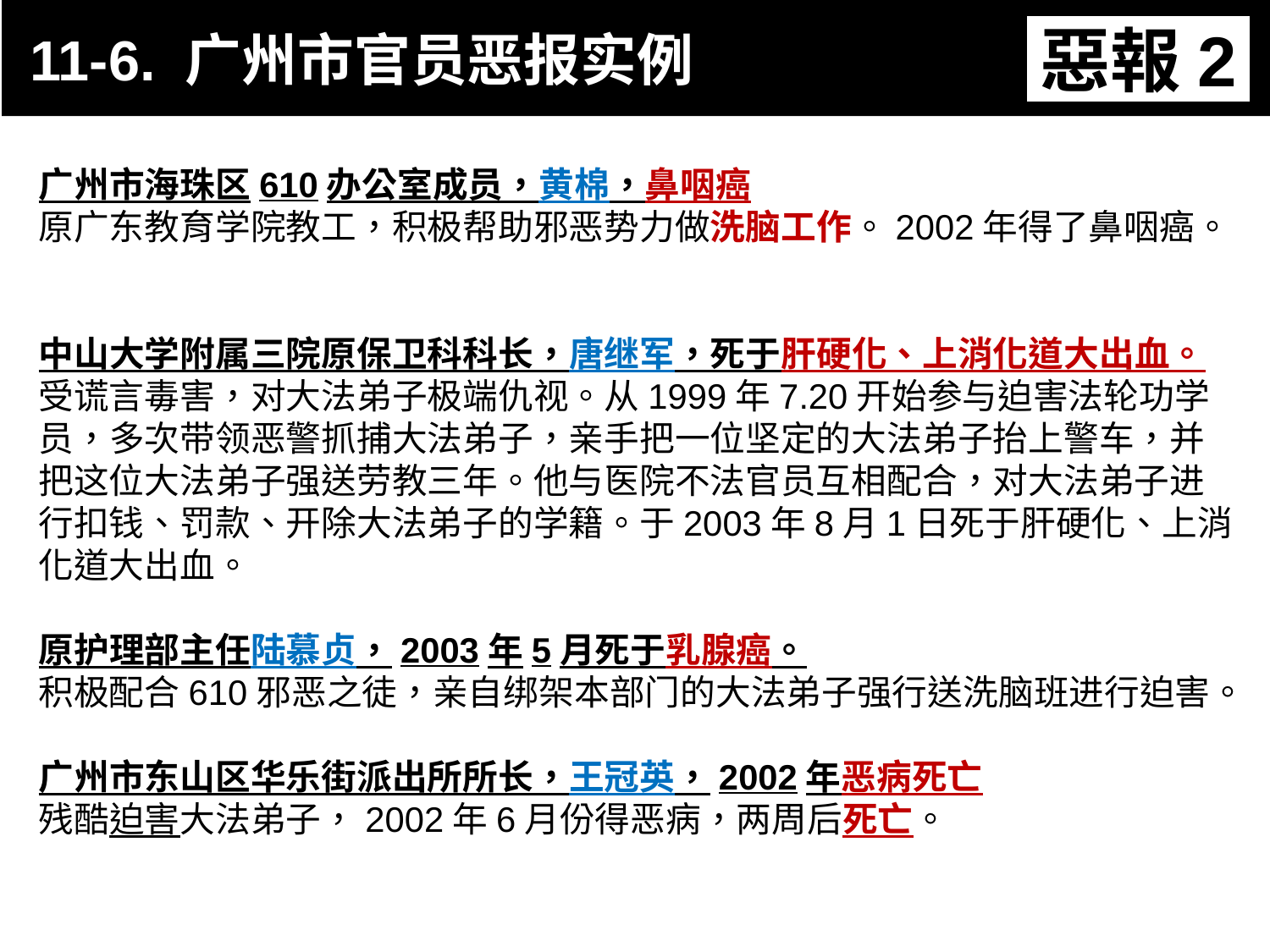

11-6. 广州市官员恶报实例
惡報2
11-3. XX市官員惡報實例
广州市海珠区610办公室成员，黄棉，鼻咽癌
原广东教育学院教工，积极帮助邪恶势力做洗脑工作。2002年得了鼻咽癌。

中山大学附属三院原保卫科科长，唐继军，死于肝硬化、上消化道大出血。
受谎言毒害，对大法弟子极端仇视。从1999年7.20开始参与迫害法轮功学员，多次带领恶警抓捕大法弟子，亲手把一位坚定的大法弟子抬上警车，并把这位大法弟子强送劳教三年。他与医院不法官员互相配合，对大法弟子进行扣钱、罚款、开除大法弟子的学籍。于2003年8月1日死于肝硬化、上消化道大出血。

原护理部主任陆慕贞，2003年5月死于乳腺癌。
积极配合610邪恶之徒，亲自绑架本部门的大法弟子强行送洗脑班进行迫害。

广州市东山区华乐街派出所所长，王冠英，2002年恶病死亡
残酷迫害大法弟子，2002年6月份得恶病，两周后死亡。